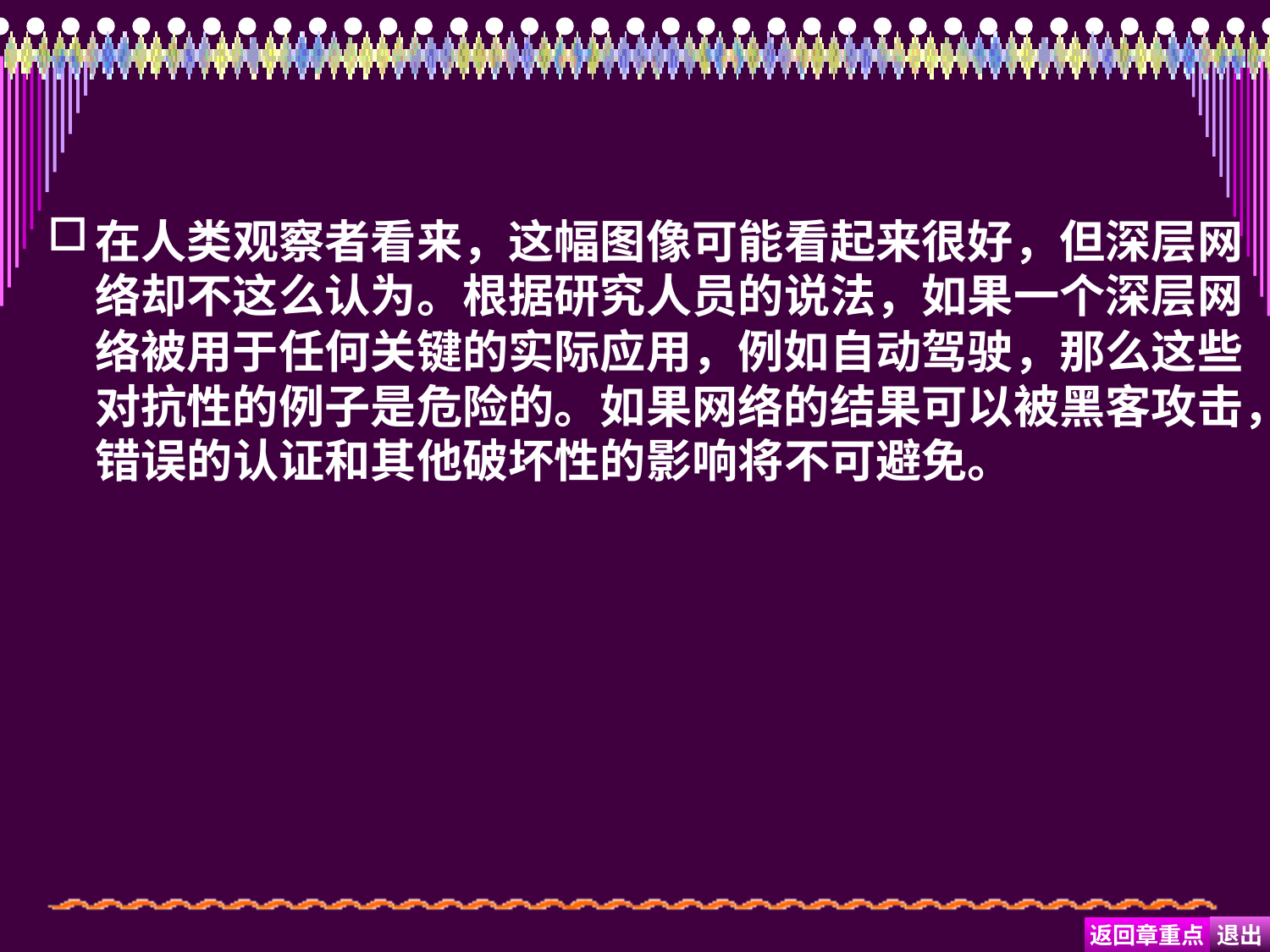

#
在人类观察者看来，这幅图像可能看起来很好，但深层网络却不这么认为。根据研究人员的说法，如果一个深层网络被用于任何关键的实际应用，例如自动驾驶，那么这些对抗性的例子是危险的。如果网络的结果可以被黑客攻击，错误的认证和其他破坏性的影响将不可避免。